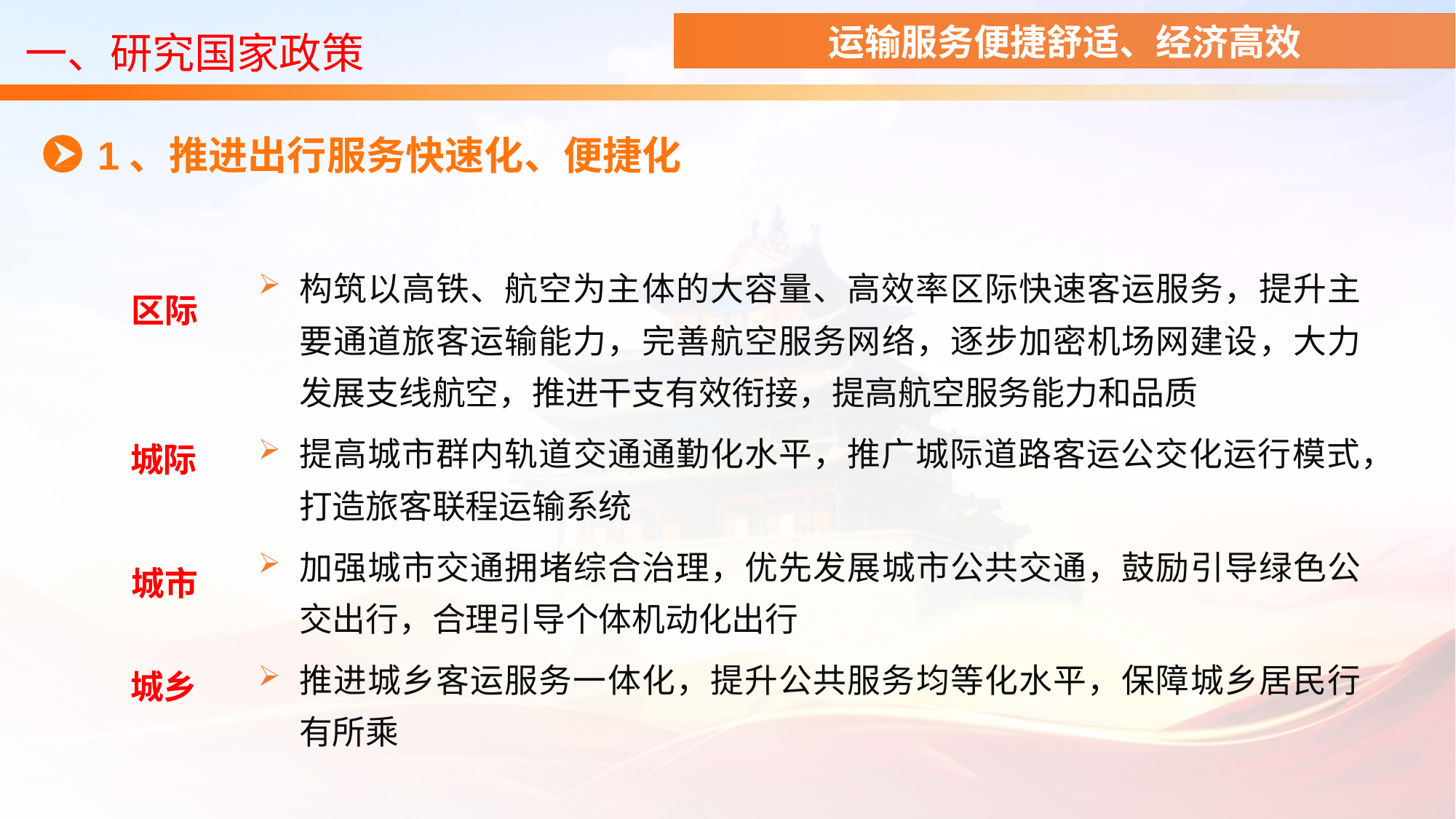

运输服务便捷舒适、经济高效
一、研究国家政策

1、推进出行服务快速化、便捷化

构筑以高铁、航空为主体的大容量、高效率区际快速客运服务，提升主要通道旅客运输能力，完善航空服务网络，逐步加密机场网建设，大力发展支线航空，推进干支有效衔接，提高航空服务能力和品质
提高城市群内轨道交通通勤化水平，推广城际道路客运公交化运行模式，打造旅客联程运输系统
加强城市交通拥堵综合治理，优先发展城市公共交通，鼓励引导绿色公交出行，合理引导个体机动化出行
推进城乡客运服务一体化，提升公共服务均等化水平，保障城乡居民行有所乘
区际
城际
城市
城乡